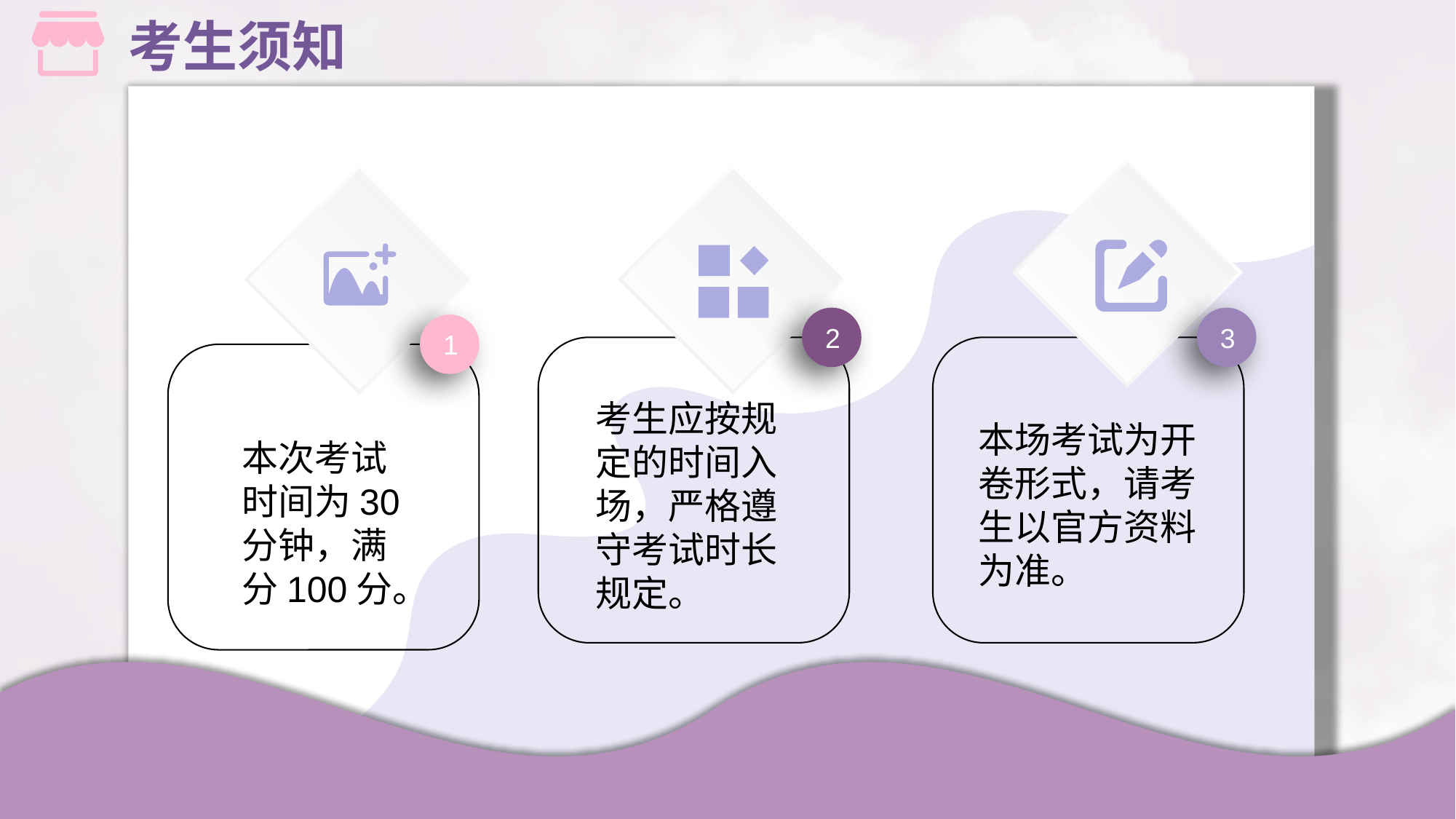

考生须知

2
3
1

考生应按规定的时间入场，严格遵守考试时长规定。
本场考试为开卷形式，请考生以官方资料为准。
本次考试时间为30分钟，满分100分。